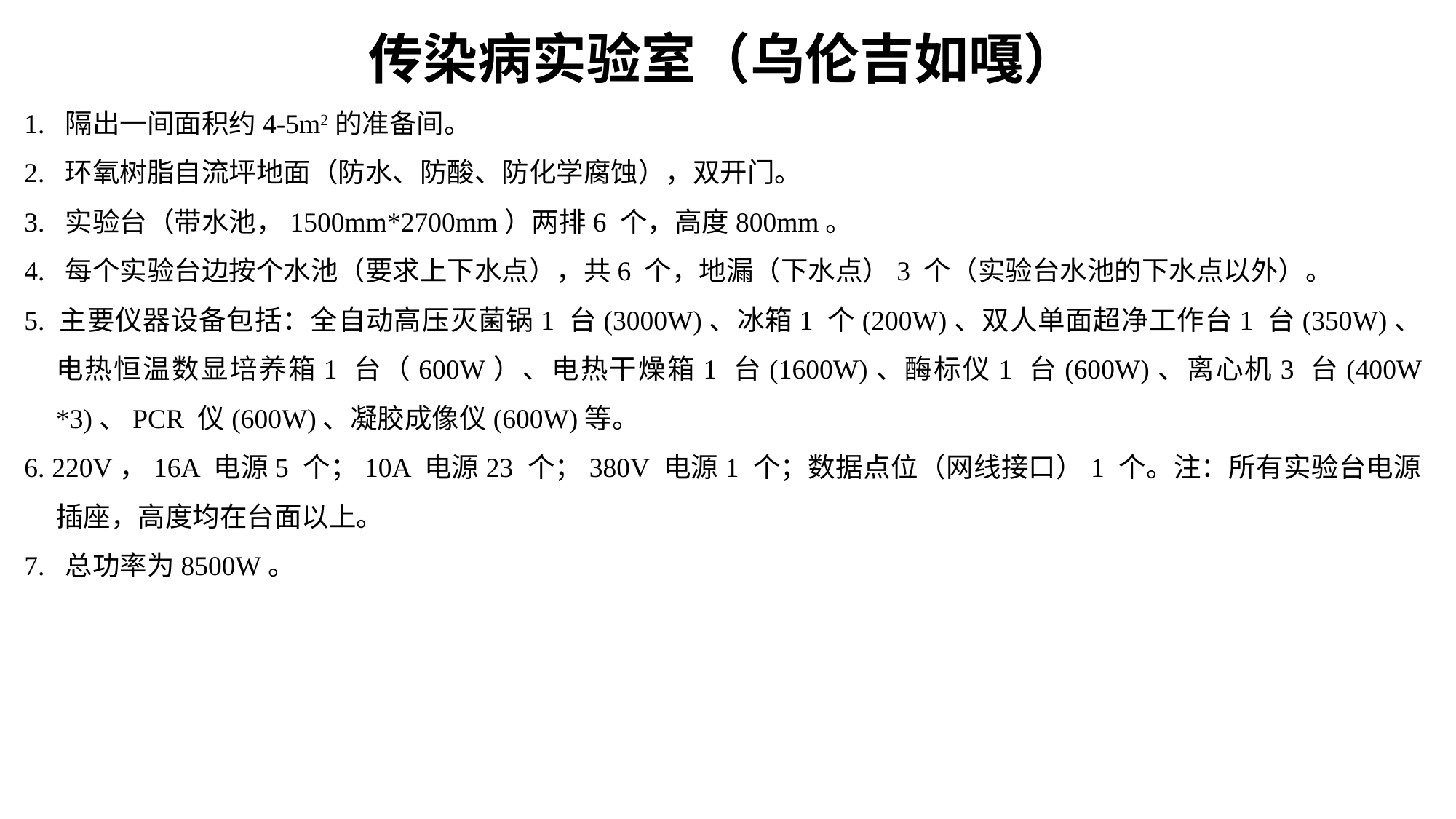

传染病实验室（乌伦吉如嘎）
1.  隔出一间面积约4-5m2的准备间。
2.  环氧树脂自流坪地面（防水、防酸、防化学腐蚀），双开门。
3.  实验台（带水池，1500mm*2700mm）两排6 个，高度800mm。
4.  每个实验台边按个水池（要求上下水点），共6 个，地漏（下水点）3 个（实验台水池的下水点以外）。
5. 主要仪器设备包括：全自动高压灭菌锅1 台(3000W)、冰箱1 个(200W)、双人单面超净工作台1 台(350W)、电热恒温数显培养箱1 台（600W）、电热干燥箱1 台(1600W)、酶标仪1 台(600W)、离心机3 台(400W *3)、PCR 仪(600W)、凝胶成像仪(600W)等。
6. 220V，16A 电源5 个；10A 电源23 个；380V 电源1 个；数据点位（网线接口）1 个。注：所有实验台电源插座，高度均在台面以上。
7.  总功率为8500W。